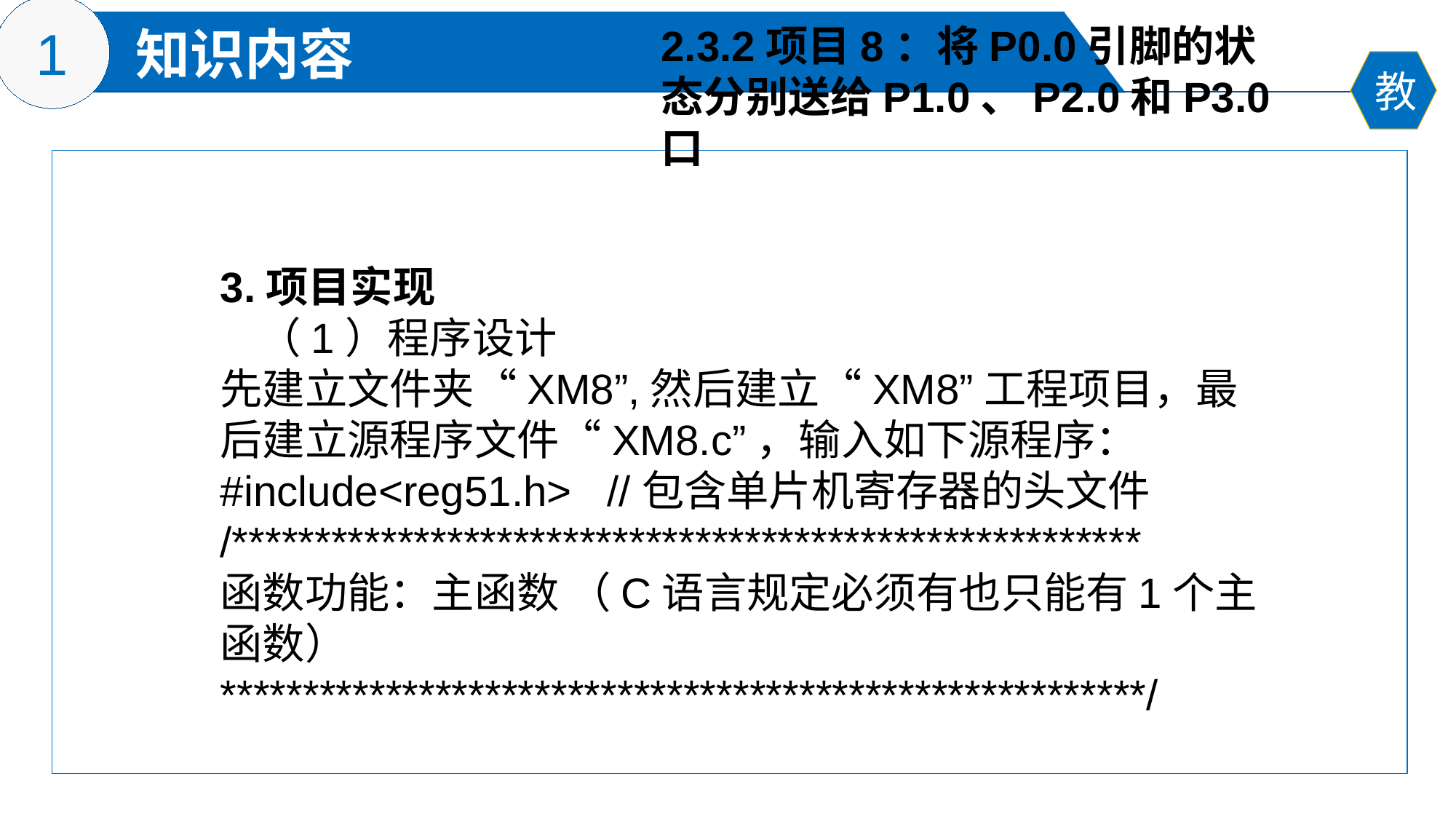

2.3.2项目8：将P0.0引脚的状态分别送给P1.0、P2.0和P3.0口
3.项目实现
   （1）程序设计
先建立文件夹“XM8”,然后建立“XM8”工程项目，最后建立源程序文件“XM8.c”，输入如下源程序：
#include<reg51.h>   //包含单片机寄存器的头文件
/*******************************************************
函数功能：主函数 （C语言规定必须有也只能有1个主函数）
********************************************************/